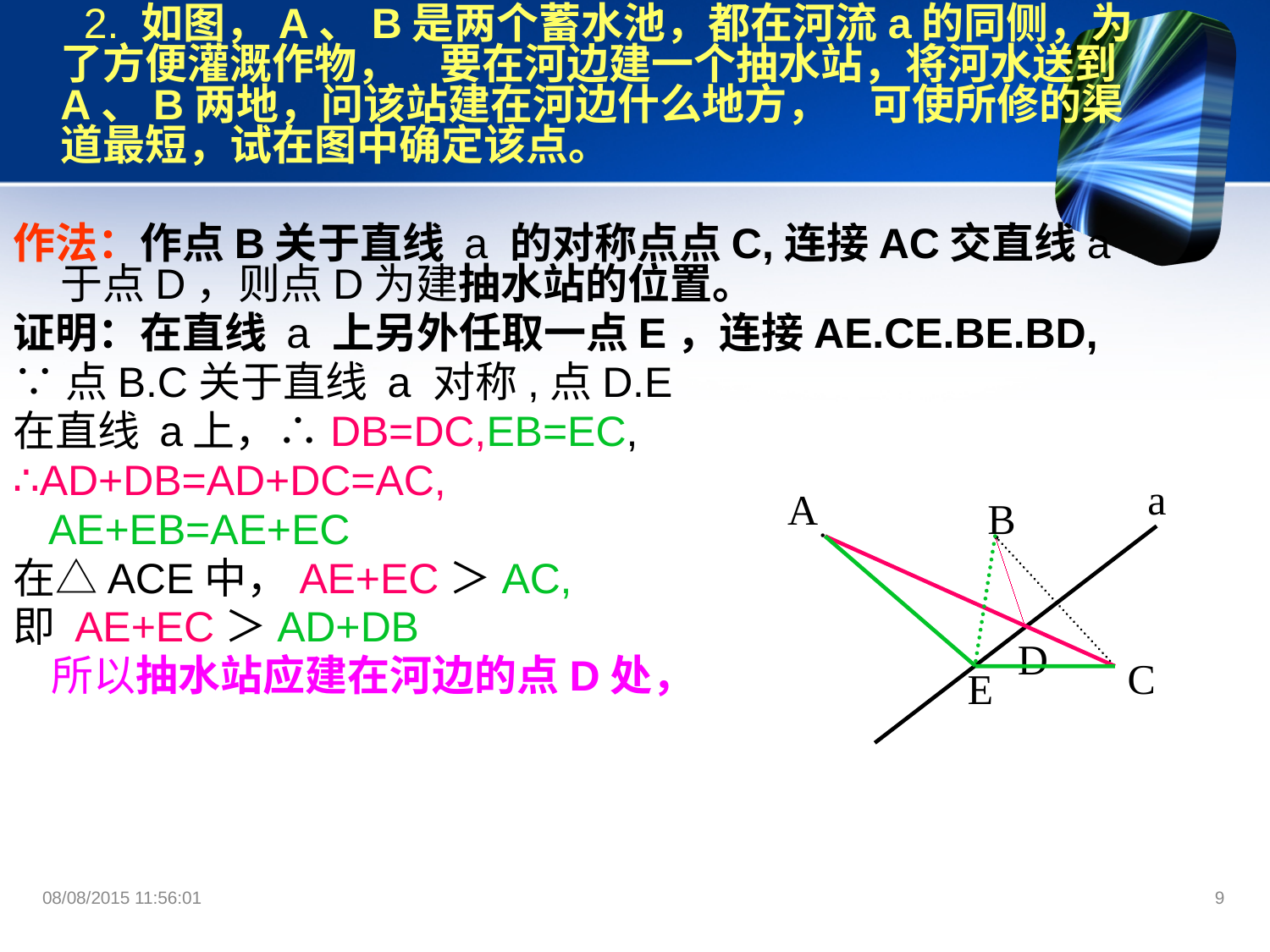

2. 如图，A、B是两个蓄水池，都在河流a的同侧，为了方便灌溉作物，要在河边建一个抽水站，将河水送到A、B两地，问该站建在河边什么地方，可使所修的渠道最短，试在图中确定该点。

作法：作点B关于直线 a 的对称点点C,连接AC交直线a于点D，则点D为建抽水站的位置。
证明：在直线 a 上另外任取一点E，连接AE.CE.BE.BD,
∵点B.C关于直线 a 对称,点D.E
在直线 a上，∴DB=DC,EB=EC,
∴AD+DB=AD+DC=AC,
   AE+EB=AE+EC
在△ACE中，AE+EC＞AC,
即 AE+EC＞AD+DB
   所以抽水站应建在河边的点D处，

a
A

·
·

B

D
C
E

# 08/08/2015 11:56:01

9